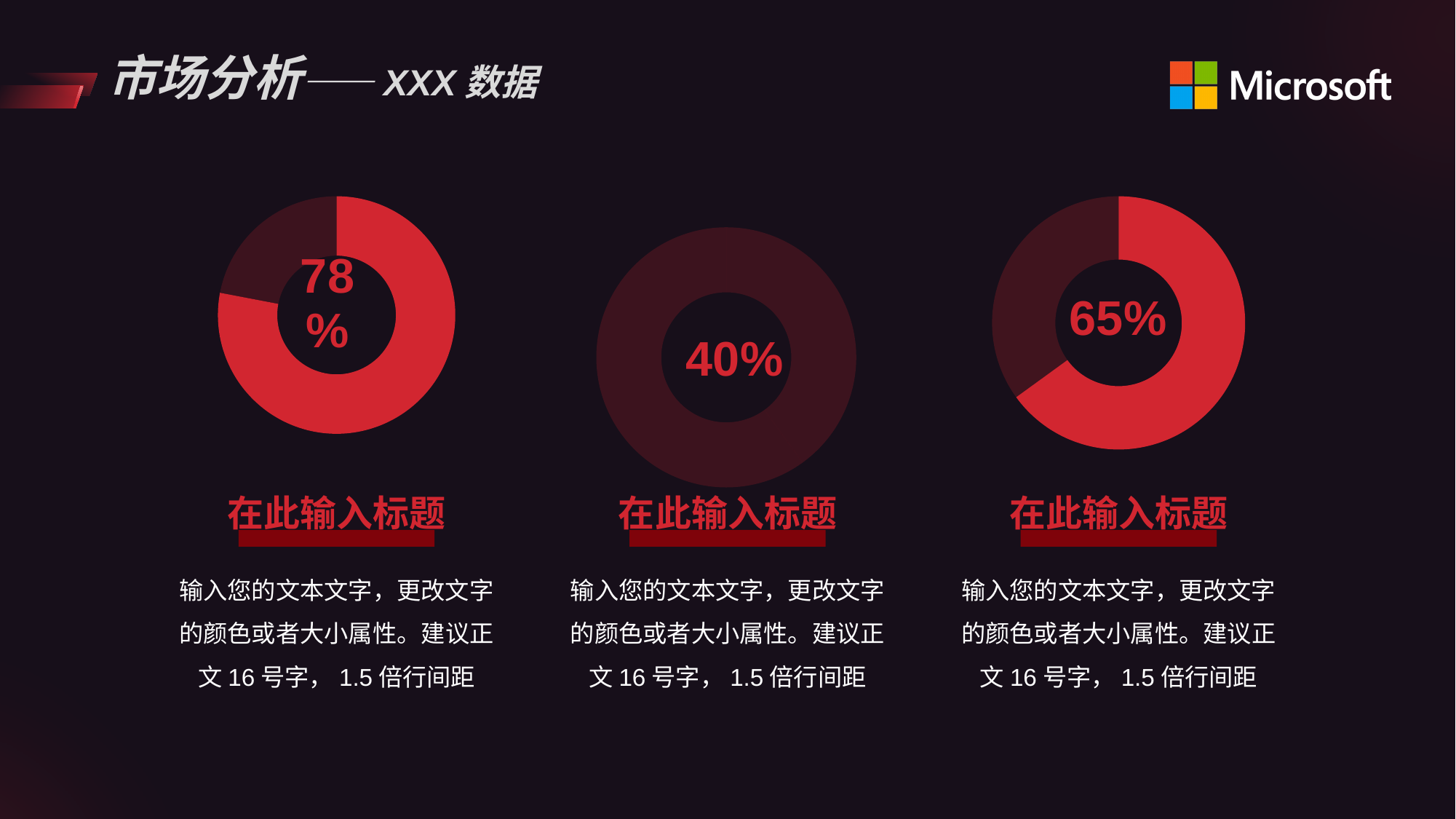

# 市场分析——XXX数据

### Chart

| Category | 数值 |
|---|---|
| 项目1 | 7.8 |
| 项目2 | 2.2 |

### Chart

| Category | 数值 |
|---|---|
| 项目1 | 4.0 |
| 项目2 | 6.0 |

### Chart

| Category | 数值 |
|---|---|
| 项目1 | 6.5 |
| 项目2 | 3.5 |
在此输入标题
在此输入标题
在此输入标题

输入您的文本文字，更改文字的颜色或者大小属性。建议正文16号字，1.5倍行间距
输入您的文本文字，更改文字的颜色或者大小属性。建议正文16号字，1.5倍行间距
输入您的文本文字，更改文字的颜色或者大小属性。建议正文16号字，1.5倍行间距